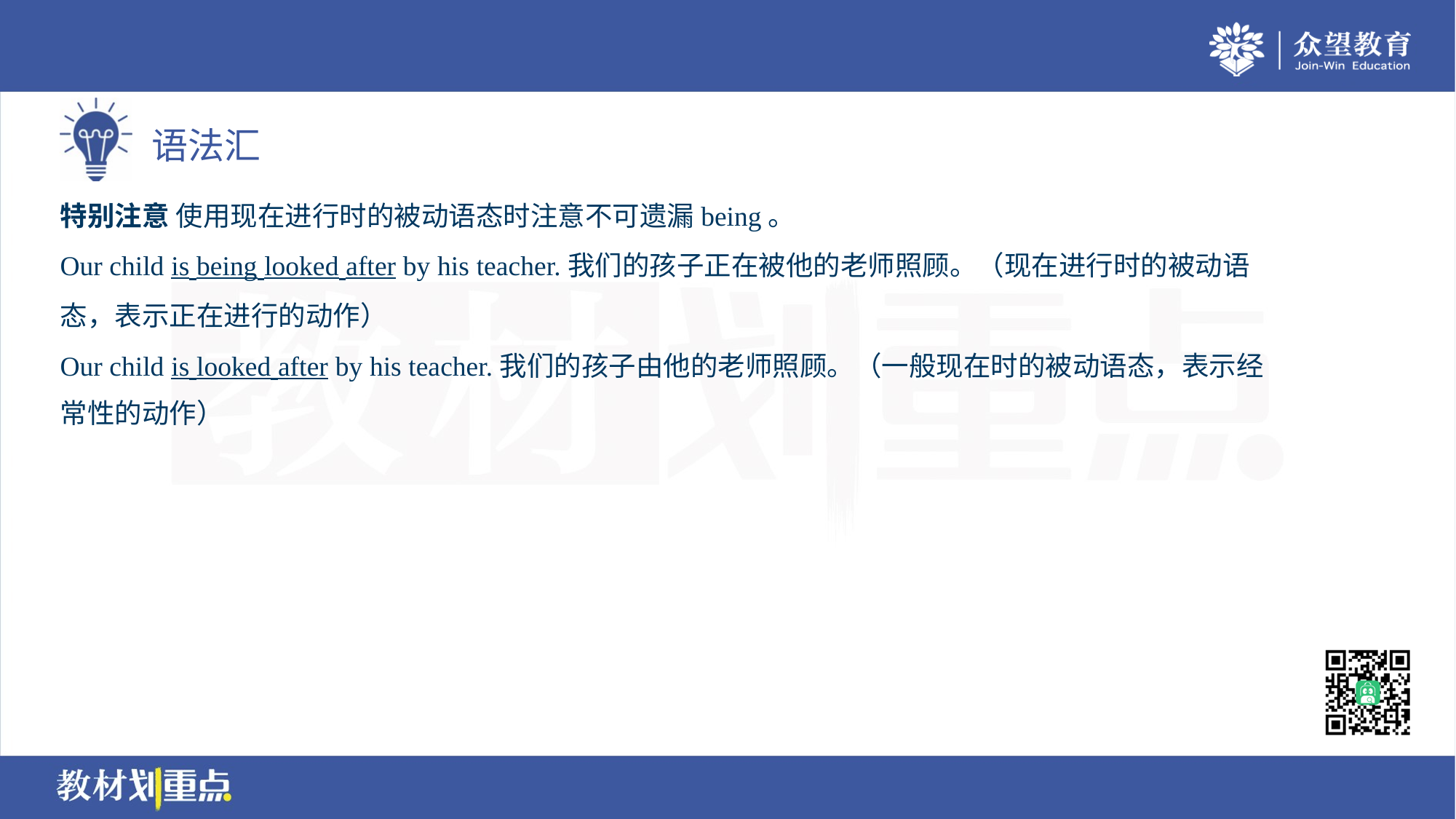

特别注意 使用现在进行时的被动语态时注意不可遗漏being。
Our child is being looked after by his teacher.我们的孩子正在被他的老师照顾。（现在进行时的被动语
态，表示正在进行的动作）
Our child is looked after by his teacher.我们的孩子由他的老师照顾。（一般现在时的被动语态，表示经
常性的动作）